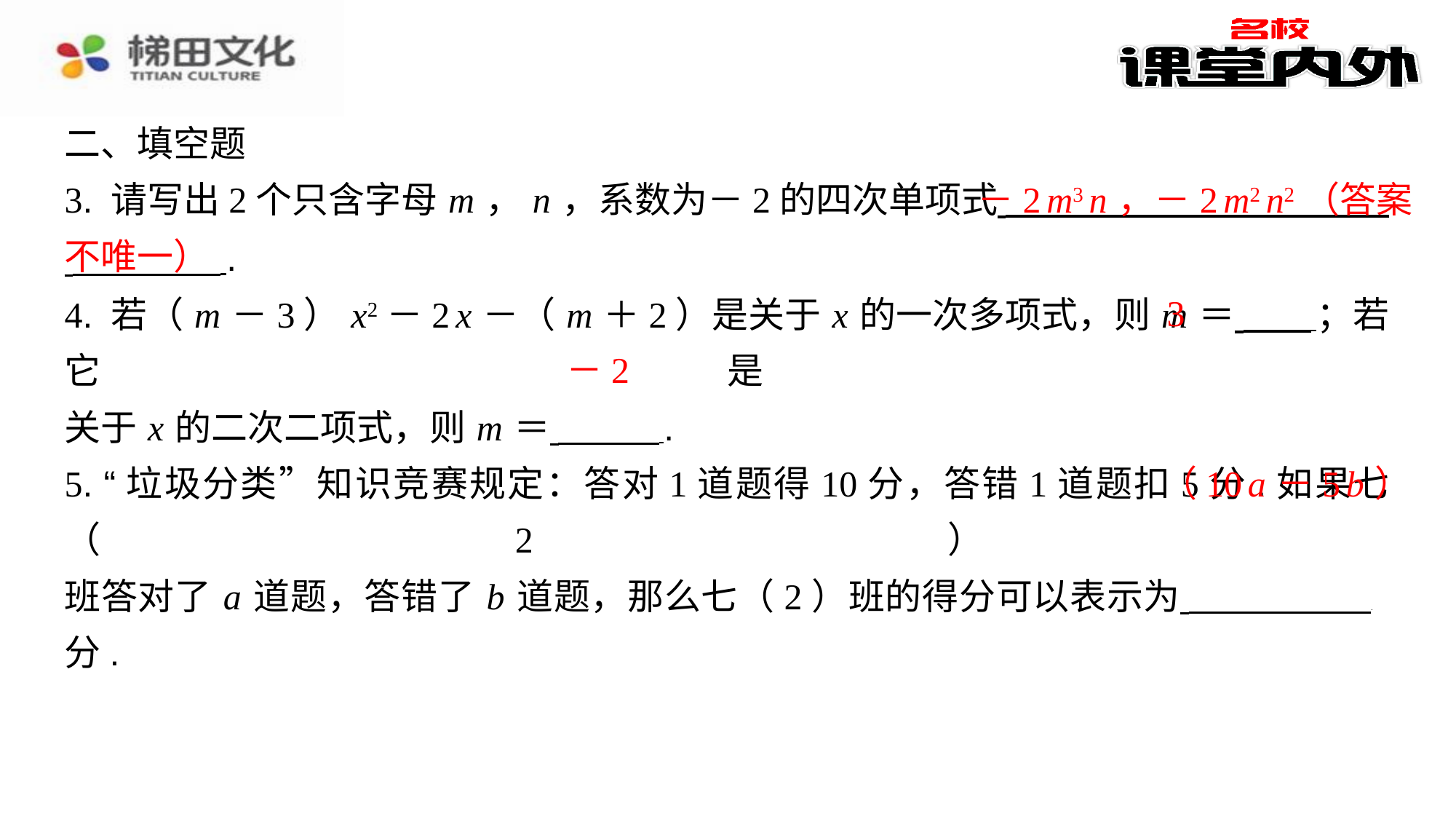

二、填空题
3. 请写出2个只含字母 m ， n ，系数为－2的四次单项式                                                           ⁠
                        ⁠.
4. 若（ m －3） x2－2 x －（ m ＋2）是关于 x 的一次多项式，则 m ＝            ；若它是
关于 x 的二次二项式，则 m ＝                 ⁠.
5. “垃圾分类”知识竞赛规定：答对1道题得10分，答错1道题扣5分.如果七（2）
班答对了 a 道题，答错了 b 道题，那么七（2）班的得分可以表示为                           ⁠    分.
－2 m3 n ，－2 m2 n2（答案
不唯一）
3
－2
（10 a －5 b ）